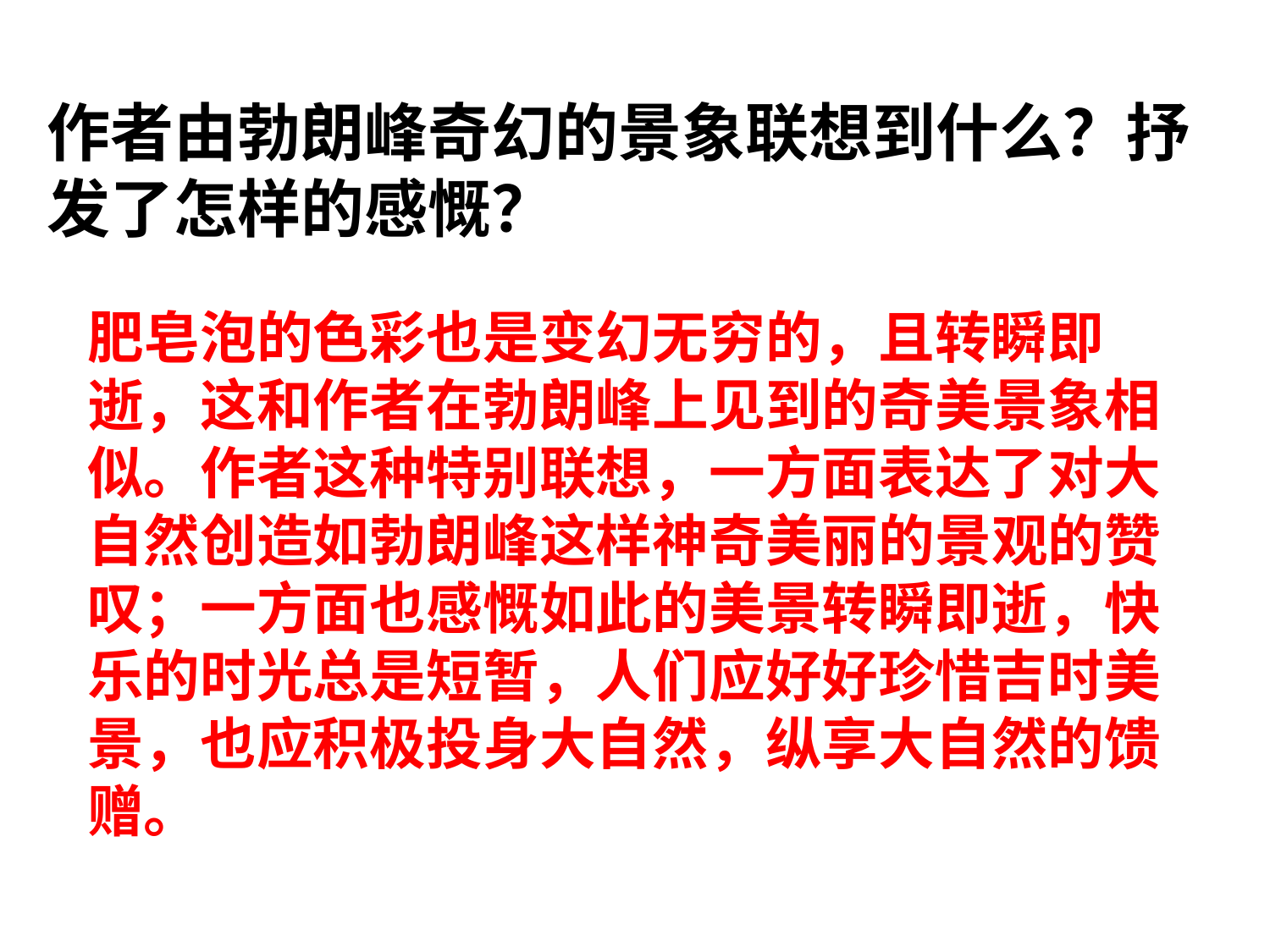

作者由勃朗峰奇幻的景象联想到什么？抒发了怎样的感慨？
肥皂泡的色彩也是变幻无穷的，且转瞬即逝，这和作者在勃朗峰上见到的奇美景象相似。作者这种特别联想，一方面表达了对大自然创造如勃朗峰这样神奇美丽的景观的赞叹；一方面也感慨如此的美景转瞬即逝，快乐的时光总是短暂，人们应好好珍惜吉时美景，也应积极投身大自然，纵享大自然的馈赠。